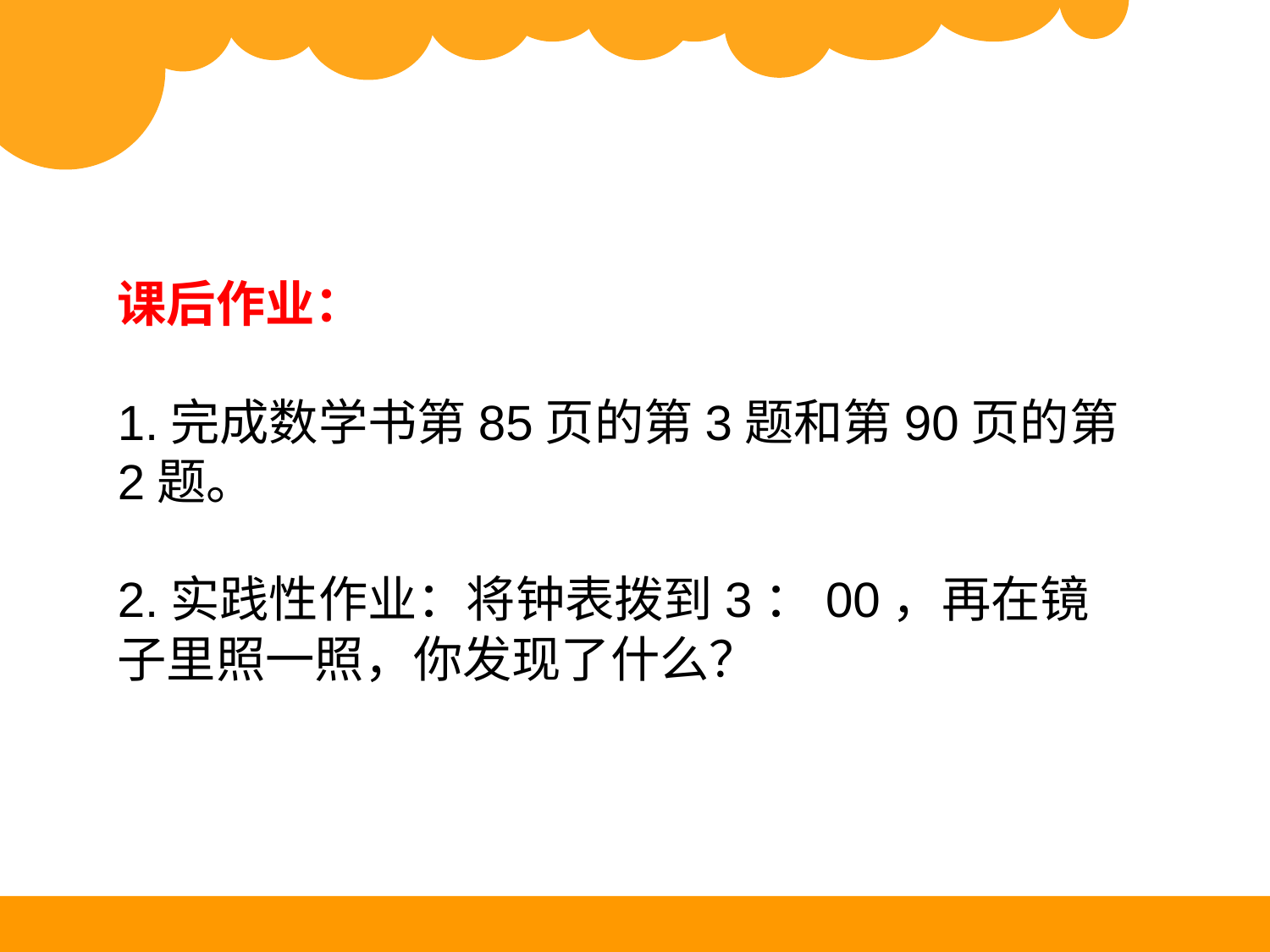

课后作业：

1.完成数学书第85页的第3题和第90页的第2题。

2.实践性作业：将钟表拨到3：00，再在镜子里照一照，你发现了什么？